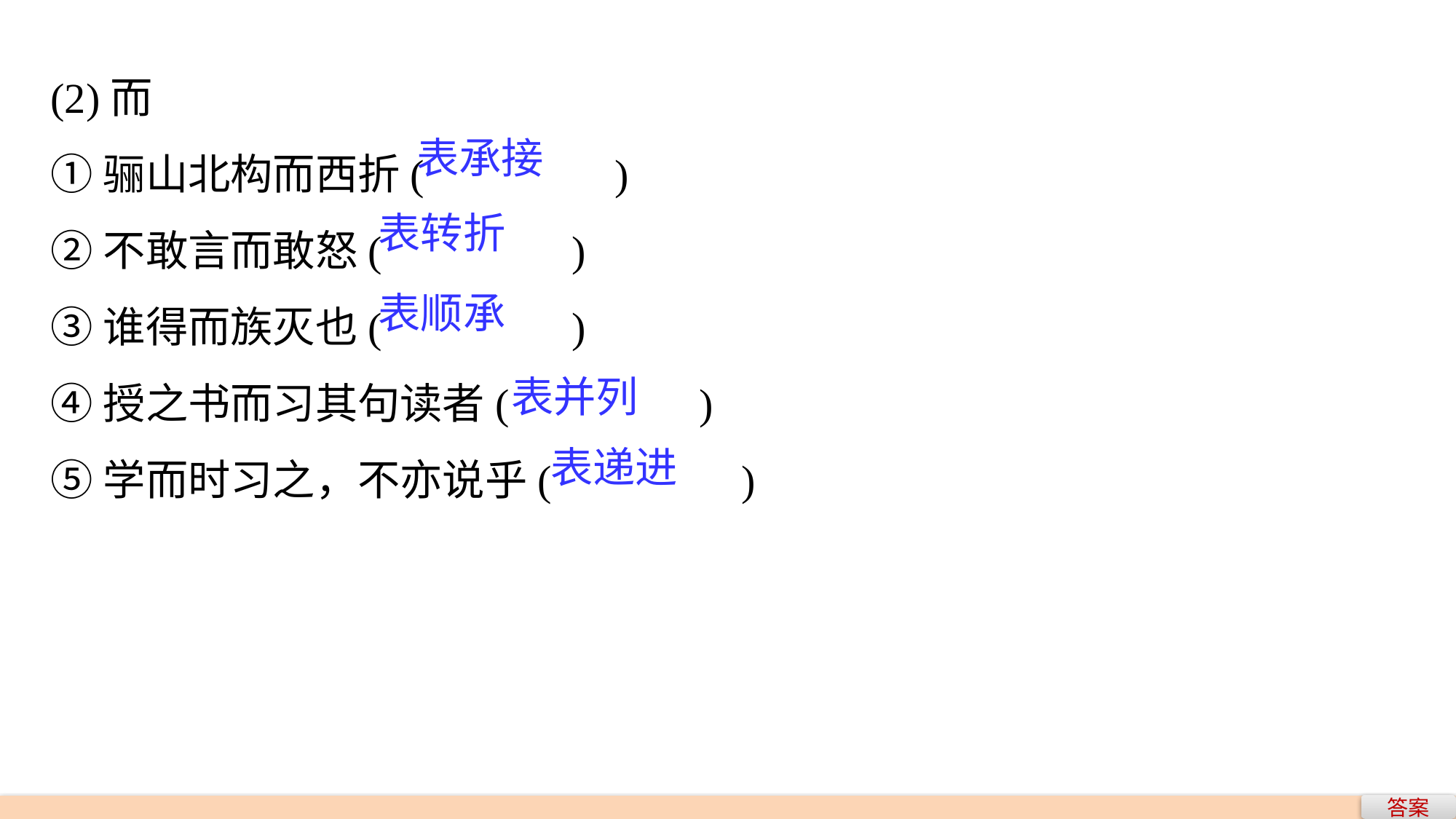

(2)而
①骊山北构而西折(　　　　)
②不敢言而敢怒(　　　　)
③谁得而族灭也(　　　　)
④授之书而习其句读者(　　　　)
⑤学而时习之，不亦说乎(　　　　)
表承接
表转折
表顺承
表并列
表递进
答案